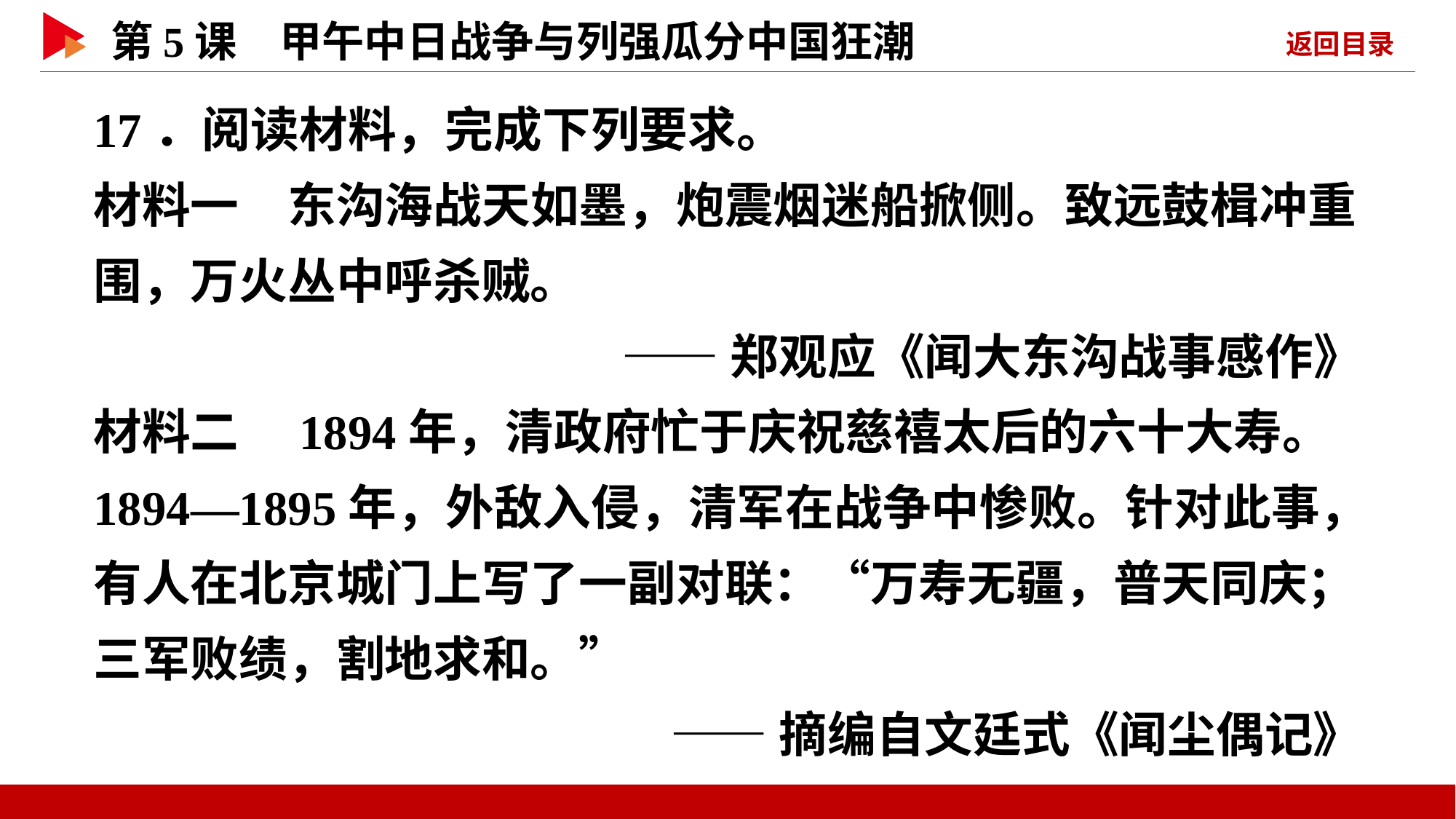

17．阅读材料，完成下列要求。
材料一　东沟海战天如墨，炮震烟迷船掀侧。致远鼓楫冲重围，万火丛中呼杀贼。
——郑观应《闻大东沟战事感作》
材料二　1894年，清政府忙于庆祝慈禧太后的六十大寿。1894—1895年，外敌入侵，清军在战争中惨败。针对此事，有人在北京城门上写了一副对联：“万寿无疆，普天同庆；三军败绩，割地求和。”
——摘编自文廷式《闻尘偶记》